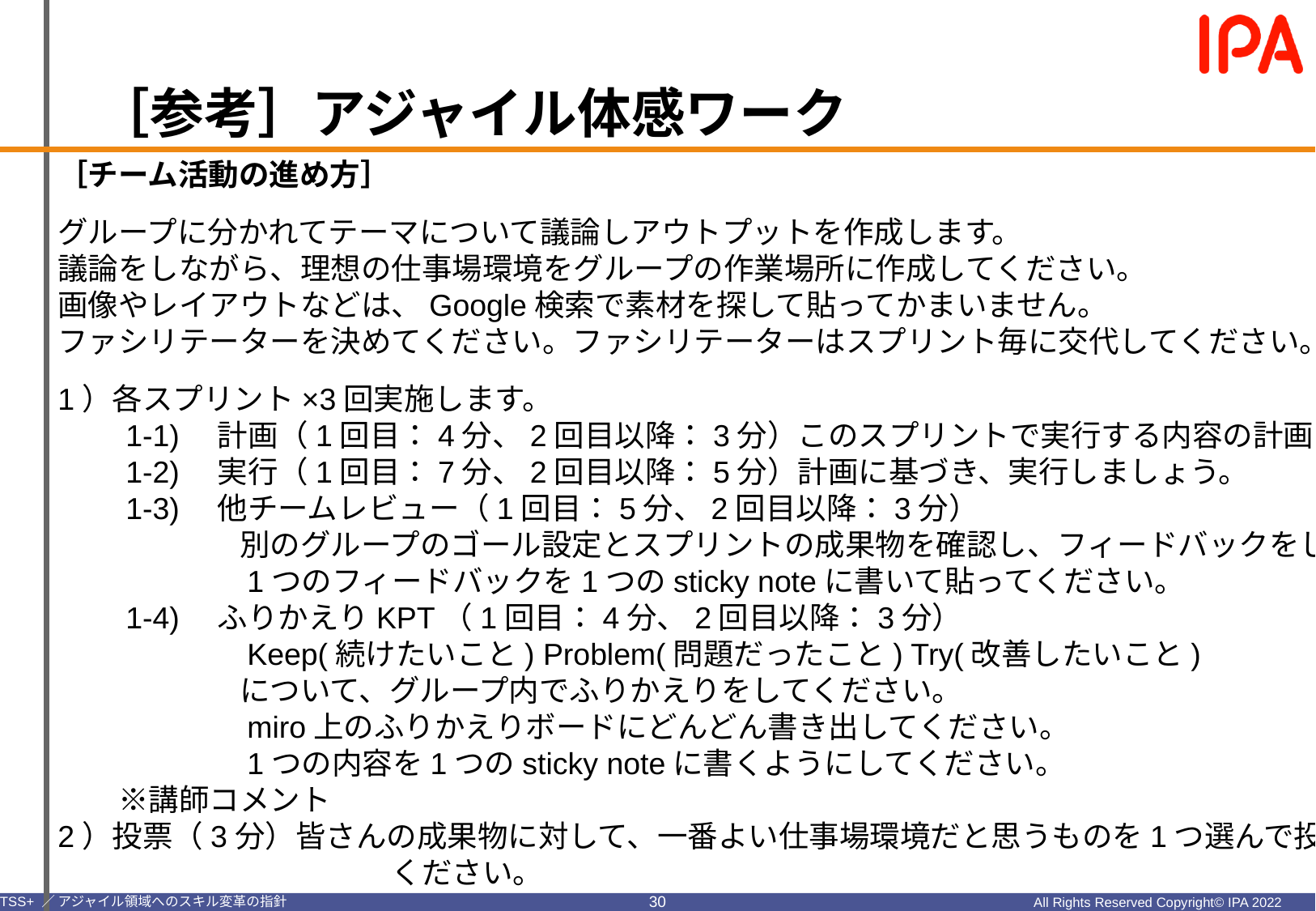

［参考］アジャイル体感ワーク
［チーム活動の進め方］

グループに分かれてテーマについて議論しアウトプットを作成します。
議論をしながら、理想の仕事場環境をグループの作業場所に作成してください。
画像やレイアウトなどは、Google検索で素材を探して貼ってかまいません。
ファシリテーターを決めてください。ファシリテーターはスプリント毎に交代してください。

1）各スプリント×3回実施します。
　　1-1)　計画（1回目：4分、2回目以降：3分）このスプリントで実行する内容の計画を立てましょう。
　　1-2)　実行（1回目：7分、2回目以降：5分）計画に基づき、実行しましょう。
　　1-3)　他チームレビュー（1回目：5分、2回目以降：3分）
　　　　　　別のグループのゴール設定とスプリントの成果物を確認し、フィードバックをしてください。
　　　　　　1つのフィードバックを1つのsticky noteに書いて貼ってください。
　　1-4)　ふりかえりKPT（1回目：4分、2回目以降：3分）
　　　　　　Keep(続けたいこと) Problem(問題だったこと) Try(改善したいこと)
　　　　　　について、グループ内でふりかえりをしてください。
　　　　　　miro上のふりかえりボードにどんどん書き出してください。
　　　　　　1つの内容を1つのsticky noteに書くようにしてください。
　　※講師コメント
2）投票（3分）皆さんの成果物に対して、一番よい仕事場環境だと思うものを1つ選んで投票して
　　　　　　　　　　　ください。

30
All Rights Reserved Copyright© IPA 2022